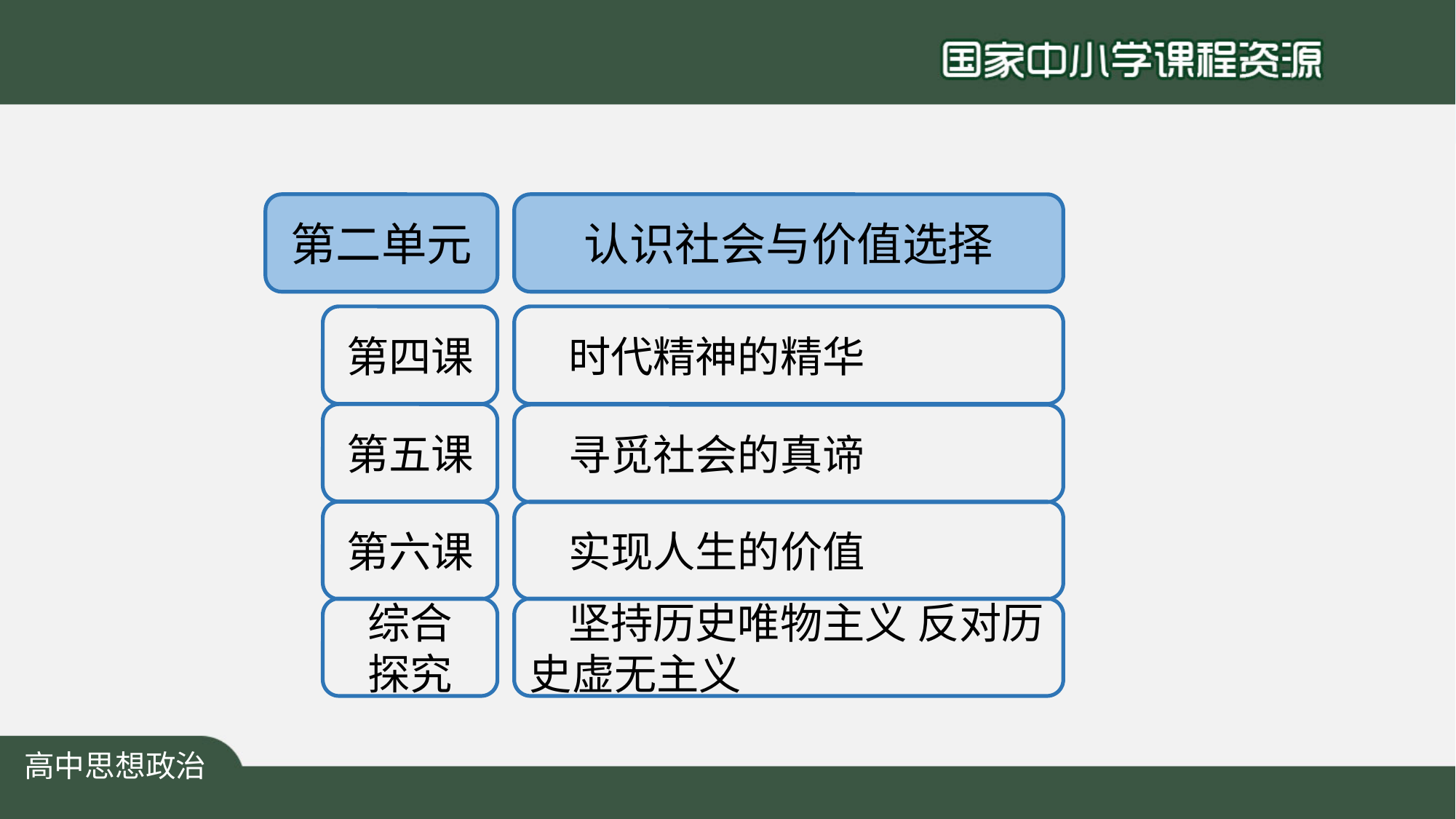

第二单元
认识社会与价值选择
第四课
   时代精神的精华
第五课
   寻觅社会的真谛
第六课
   实现人生的价值
综合
探究
   坚持历史唯物主义 反对历史虚无主义